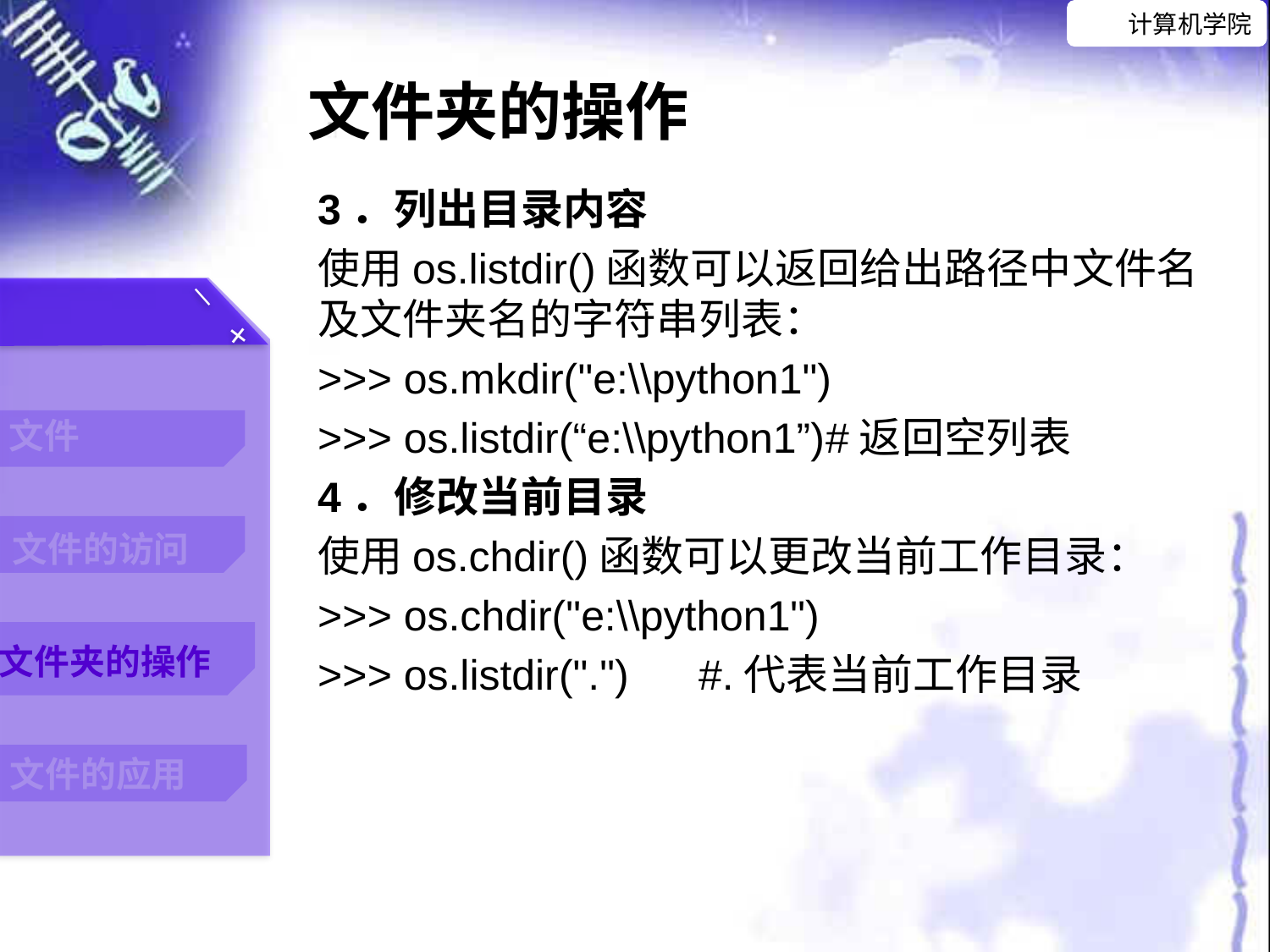

文件夹的操作
3．列出目录内容
使用os.listdir()函数可以返回给出路径中文件名及文件夹名的字符串列表：
>>> os.mkdir("e:\\python1")
>>> os.listdir(“e:\\python1”)	#返回空列表
4．修改当前目录
使用os.chdir()函数可以更改当前工作目录：
>>> os.chdir("e:\\python1")
>>> os.listdir(".")   	#.代表当前工作目录